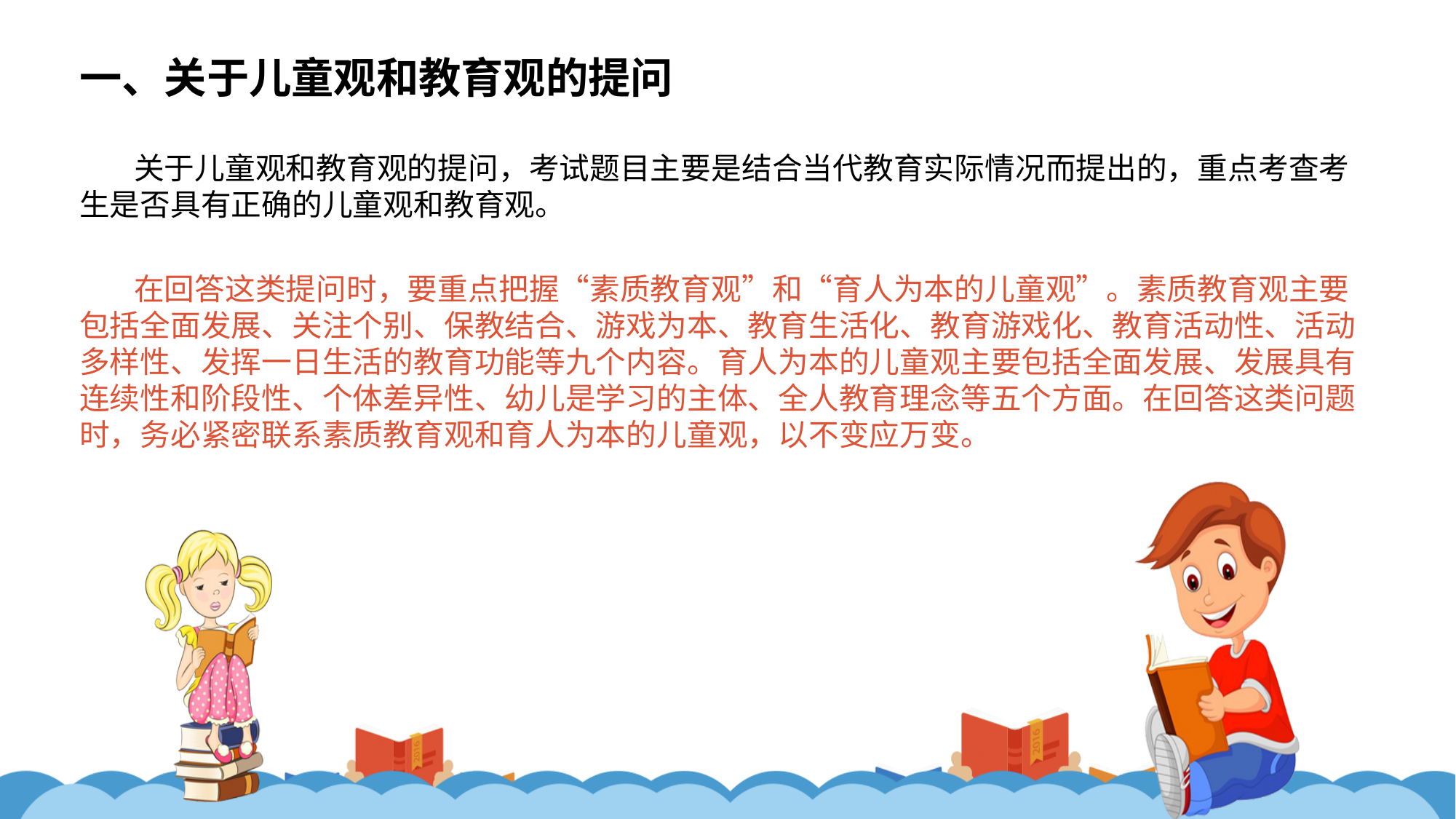

一、关于儿童观和教育观的提问
关于儿童观和教育观的提问，考试题目主要是结合当代教育实际情况而提出的，重点考查考生是否具有正确的儿童观和教育观。
在回答这类提问时，要重点把握“素质教育观”和“育人为本的儿童观”。素质教育观主要包括全面发展、关注个别、保教结合、游戏为本、教育生活化、教育游戏化、教育活动性、活动多样性、发挥一日生活的教育功能等九个内容。育人为本的儿童观主要包括全面发展、发展具有连续性和阶段性、个体差异性、幼儿是学习的主体、全人教育理念等五个方面。在回答这类问题时，务必紧密联系素质教育观和育人为本的儿童观，以不变应万变。